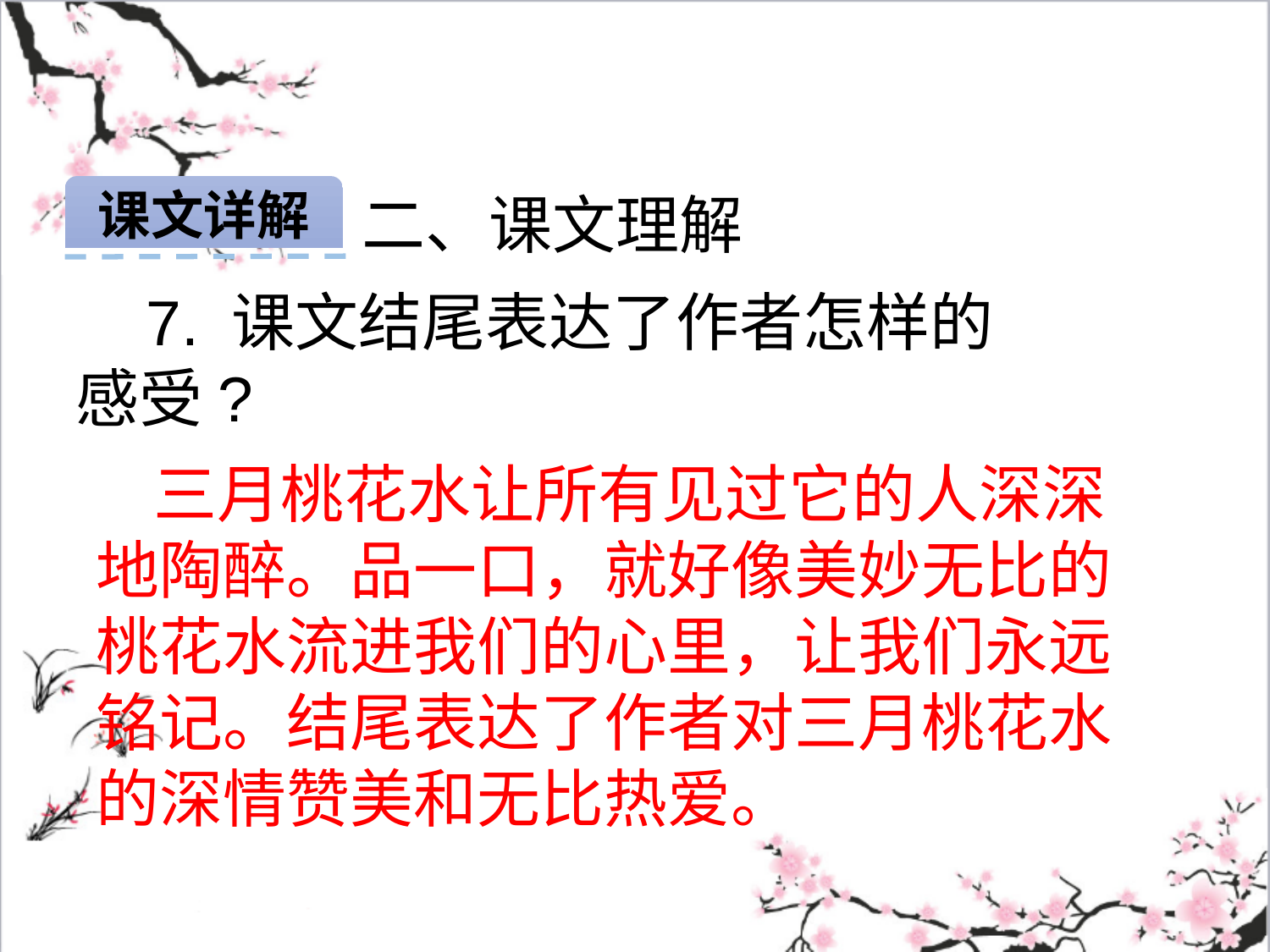

课文详解
二、课文理解
    7. 课文结尾表达了作者怎样的感受?
   三月桃花水让所有见过它的人深深地陶醉。品一口，就好像美妙无比的桃花水流进我们的心里，让我们永远铭记。结尾表达了作者对三月桃花水的深情赞美和无比热爱。